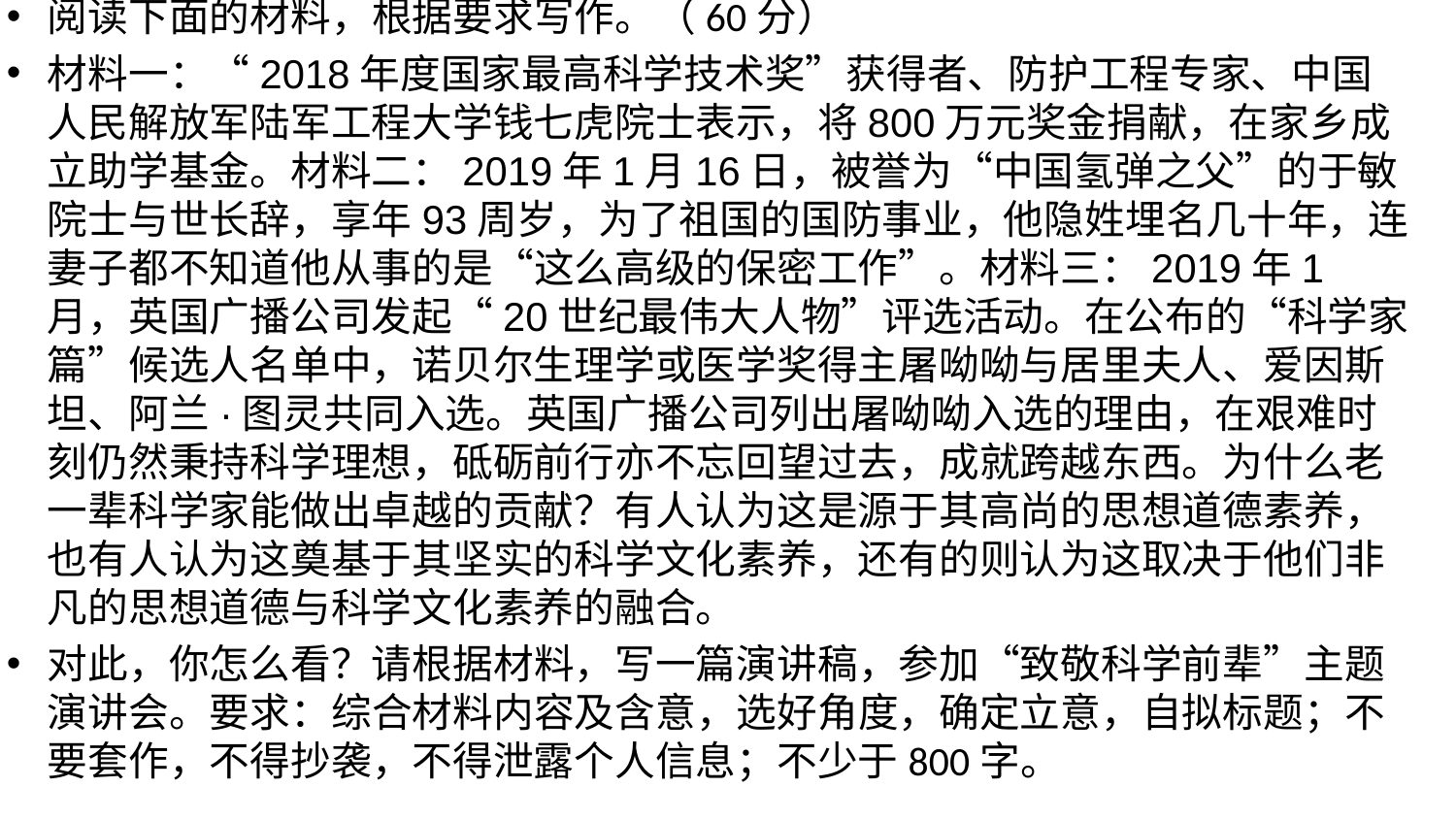

阅读下面的材料，根据要求写作。（60分）
材料一：“2018年度国家最高科学技术奖”获得者、防护工程专家、中国人民解放军陆军工程大学钱七虎院士表示，将800万元奖金捐献，在家乡成立助学基金。材料二：2019年1月16日，被誉为“中国氢弹之父”的于敏院士与世长辞，享年93周岁，为了祖国的国防事业，他隐姓埋名几十年，连妻子都不知道他从事的是“这么高级的保密工作”。材料三：2019年1月，英国广播公司发起“20世纪最伟大人物”评选活动。在公布的“科学家篇”候选人名单中，诺贝尔生理学或医学奖得主屠呦呦与居里夫人、爱因斯坦、阿兰·图灵共同入选。英国广播公司列出屠呦呦入选的理由，在艰难时刻仍然秉持科学理想，砥砺前行亦不忘回望过去，成就跨越东西。为什么老一辈科学家能做出卓越的贡献？有人认为这是源于其高尚的思想道德素养，也有人认为这奠基于其坚实的科学文化素养，还有的则认为这取决于他们非凡的思想道德与科学文化素养的融合。
对此，你怎么看？请根据材料，写一篇演讲稿，参加“致敬科学前辈”主题演讲会。要求：综合材料内容及含意，选好角度，确定立意，自拟标题；不要套作，不得抄袭，不得泄露个人信息；不少于800字。
#